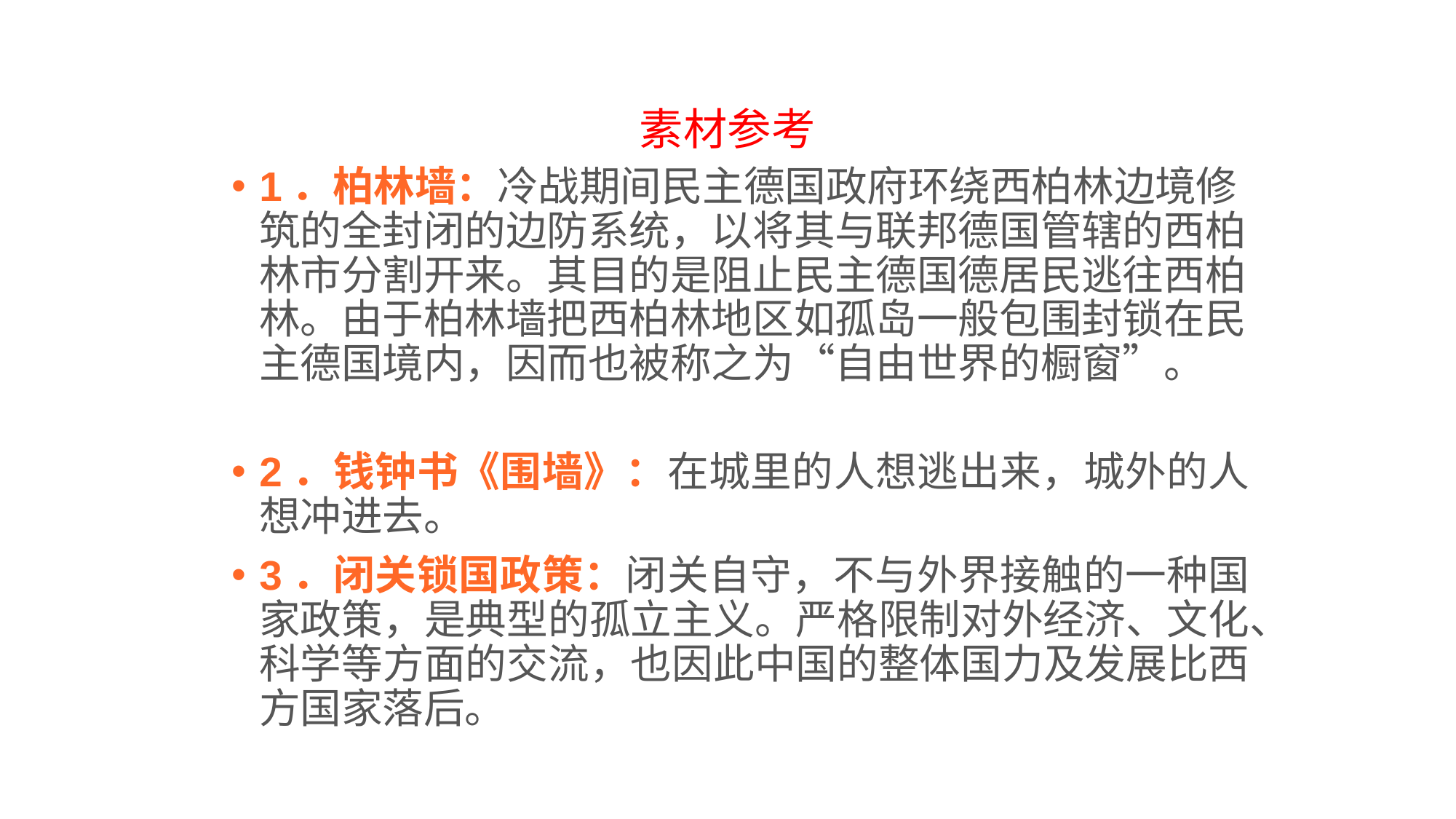

# 素材参考
1．柏林墙：冷战期间民主德国政府环绕西柏林边境修筑的全封闭的边防系统，以将其与联邦德国管辖的西柏林市分割开来。其目的是阻止民主德国德居民逃往西柏林。由于柏林墙把西柏林地区如孤岛一般包围封锁在民主德国境内，因而也被称之为“自由世界的橱窗”。
2．钱钟书《围墙》：在城里的人想逃出来，城外的人想冲进去。
3．闭关锁国政策：闭关自守，不与外界接触的一种国家政策，是典型的孤立主义。严格限制对外经济、文化、科学等方面的交流，也因此中国的整体国力及发展比西方国家落后。